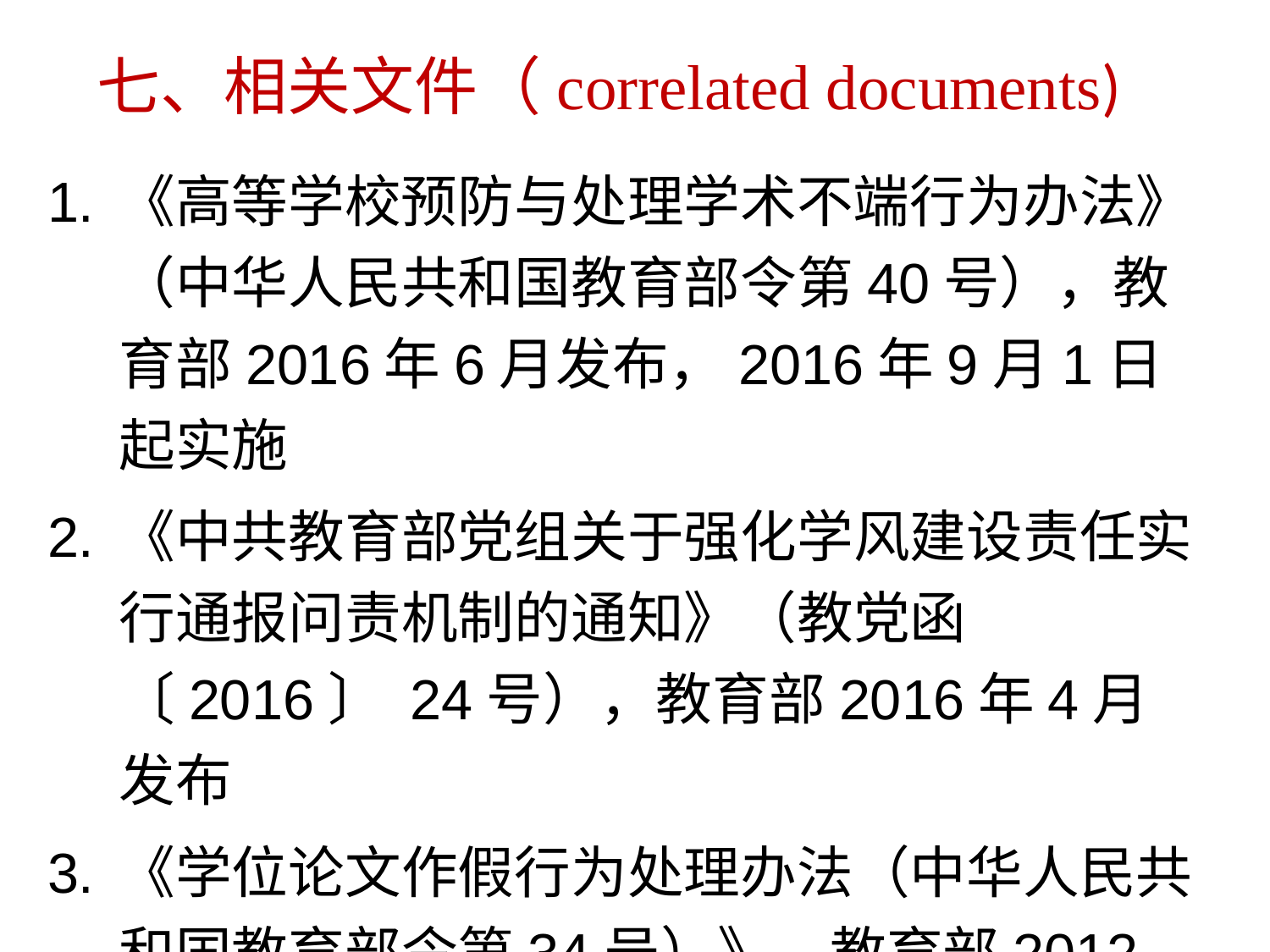

七、相关文件（correlated documents)
《高等学校预防与处理学术不端行为办法》（中华人民共和国教育部令第40号），教育部2016年6月发布，2016年9月1日起实施
《中共教育部党组关于强化学风建设责任实行通报问责机制的通知》（教党函〔2016〕 24号），教育部2016年4月发布
《学位论文作假行为处理办法（中华人民共和国教育部令第34号）》，教育部2012年11月13日发布，2013年1月1日起施行